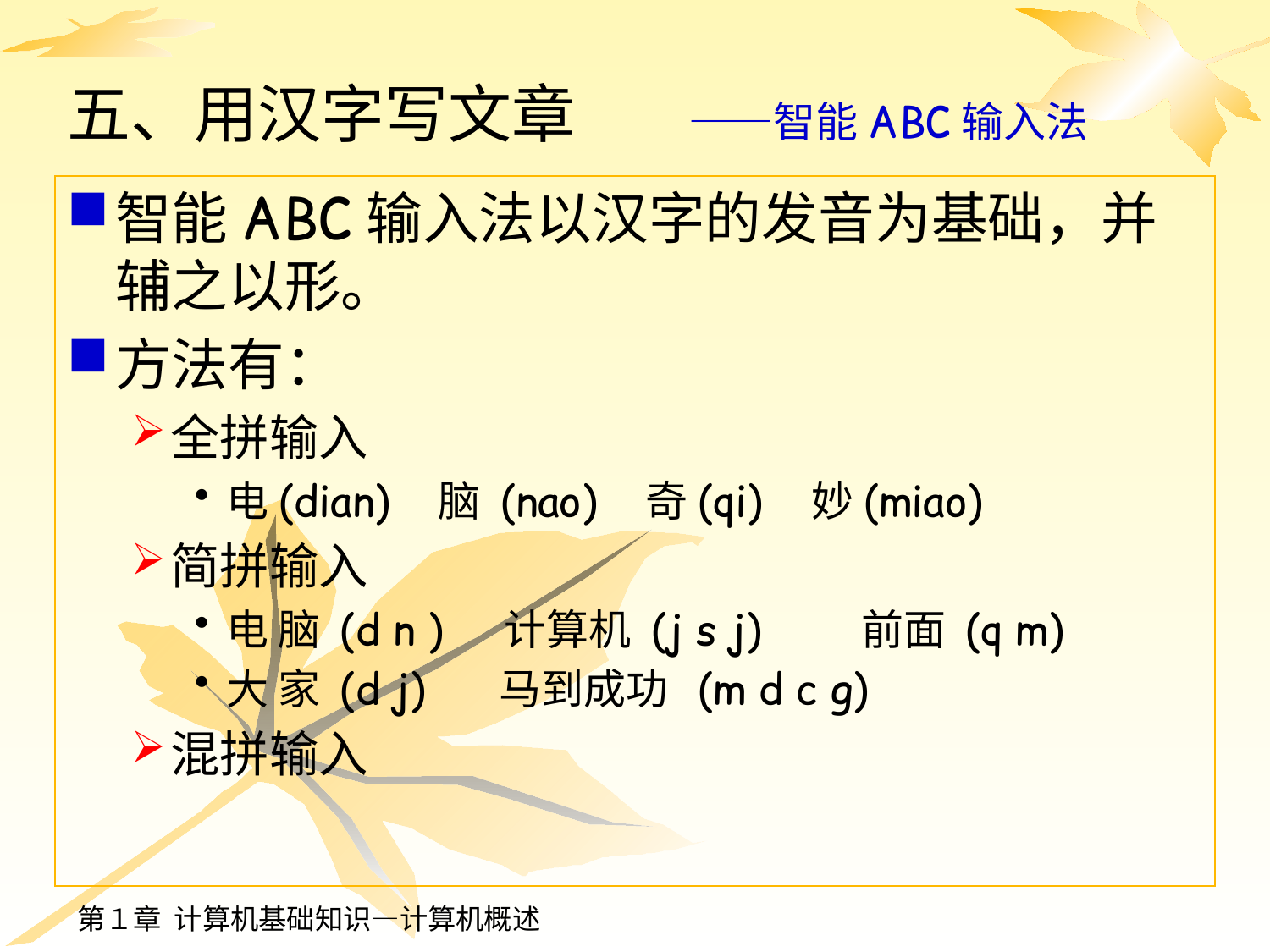

# 五、用汉字写文章　　   ——智能ABC输入法
智能ABC输入法以汉字的发音为基础，并辅之以形。
方法有：
全拼输入
电(dian)   脑 (nao)   奇(qi)   妙(miao)
简拼输入
电 脑 (d n )    计算机 (j s j)       前面 (q m)
大 家 (d j)     马到成功  (m d c g)
混拼输入